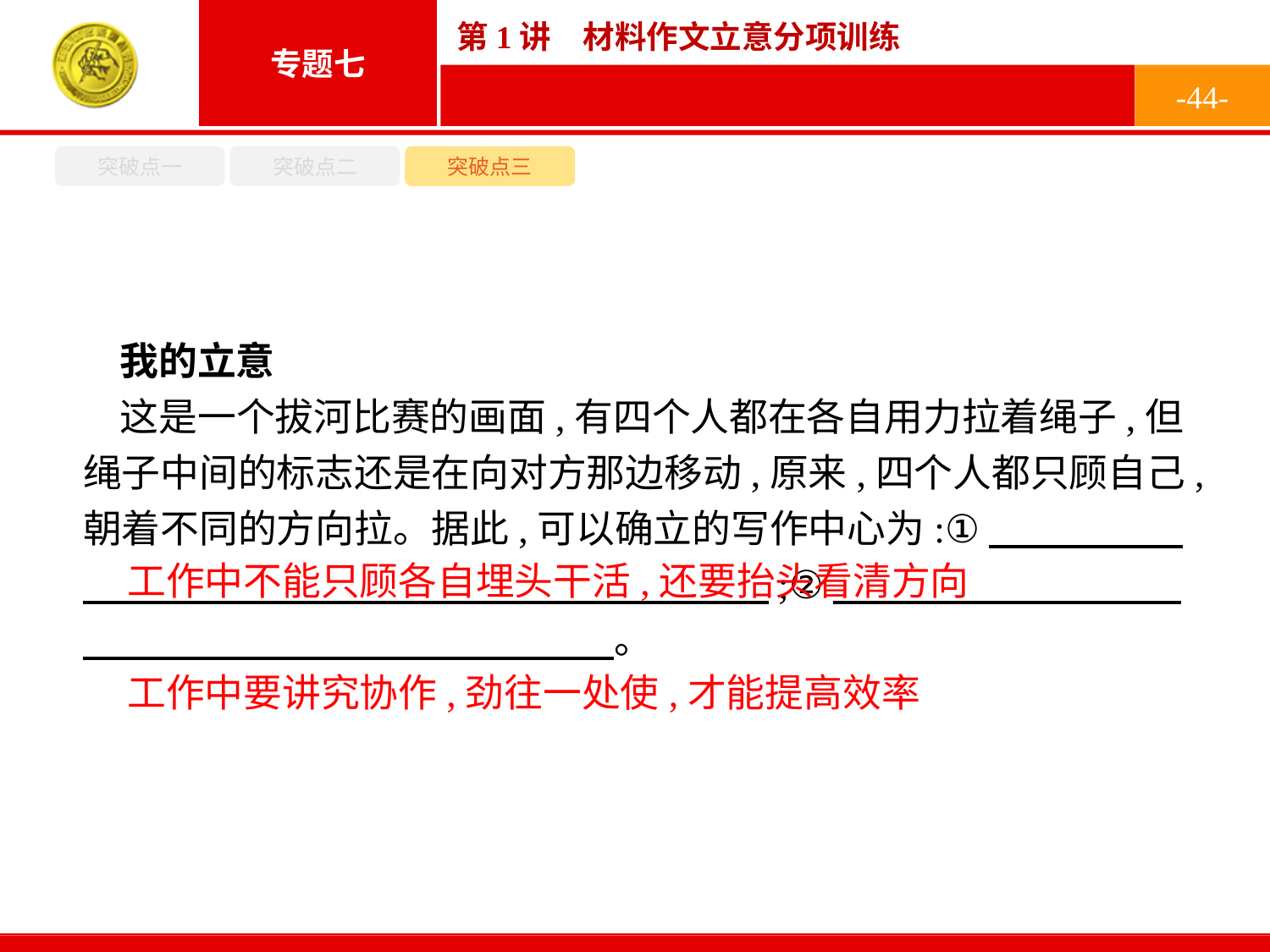

-44-
突破点一
突破点二
突破点三
我的立意
这是一个拔河比赛的画面,有四个人都在各自用力拉着绳子,但绳子中间的标志还是在向对方那边移动,原来,四个人都只顾自己,朝着不同的方向拉。据此,可以确立的写作中心为:①　　　　　　　                     　　　　　　　　　　　;②　　　　　　　　　　　　                     　　　　　　。
工作中不能只顾各自埋头干活,还要抬头看清方向
工作中要讲究协作,劲往一处使,才能提高效率